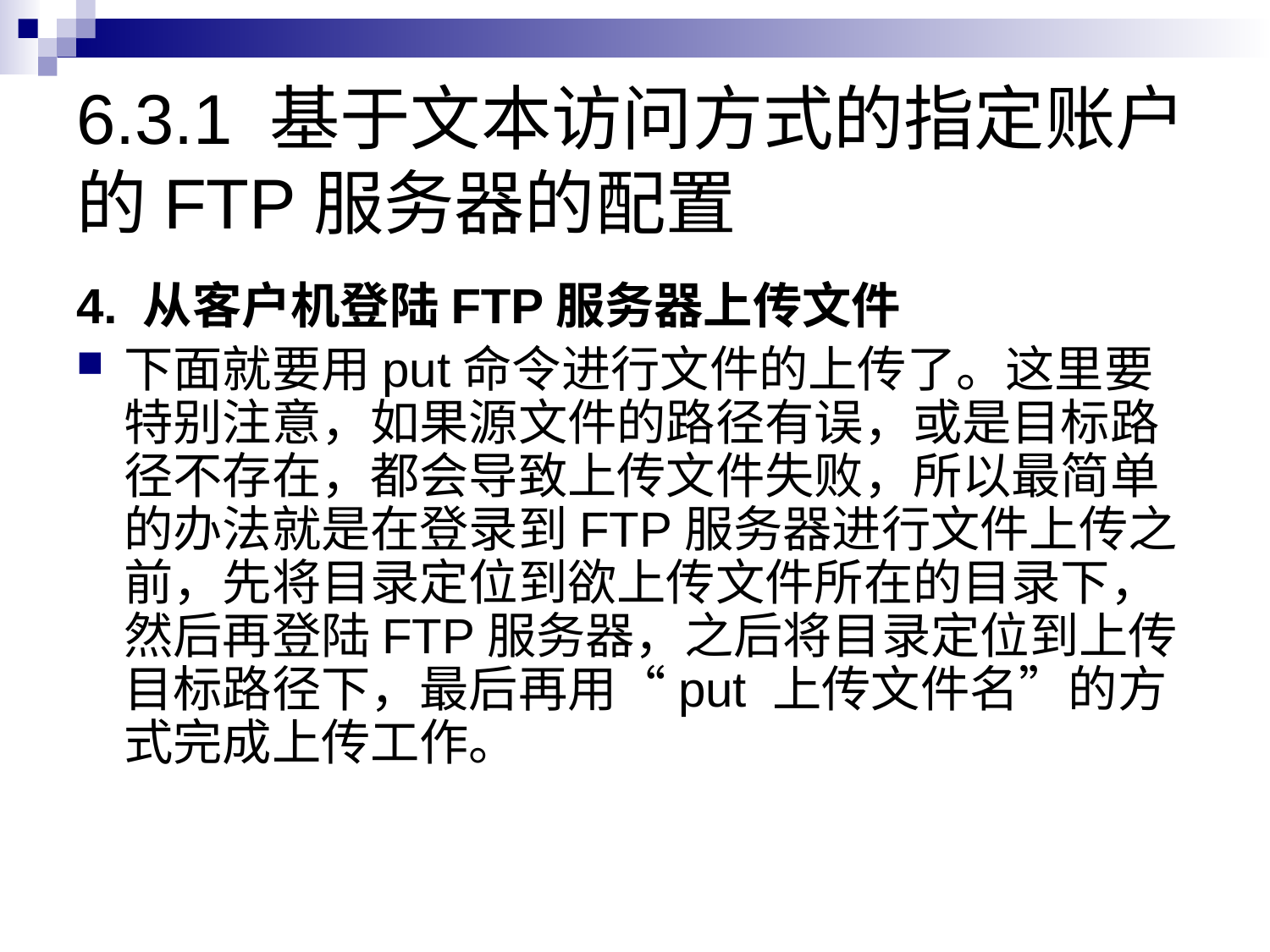

# 6.3.1 基于文本访问方式的指定账户的FTP服务器的配置
4. 从客户机登陆FTP服务器上传文件
下面就要用put命令进行文件的上传了。这里要特别注意，如果源文件的路径有误，或是目标路径不存在，都会导致上传文件失败，所以最简单的办法就是在登录到FTP服务器进行文件上传之前，先将目录定位到欲上传文件所在的目录下，然后再登陆FTP服务器，之后将目录定位到上传目标路径下，最后再用“put 上传文件名”的方式完成上传工作。